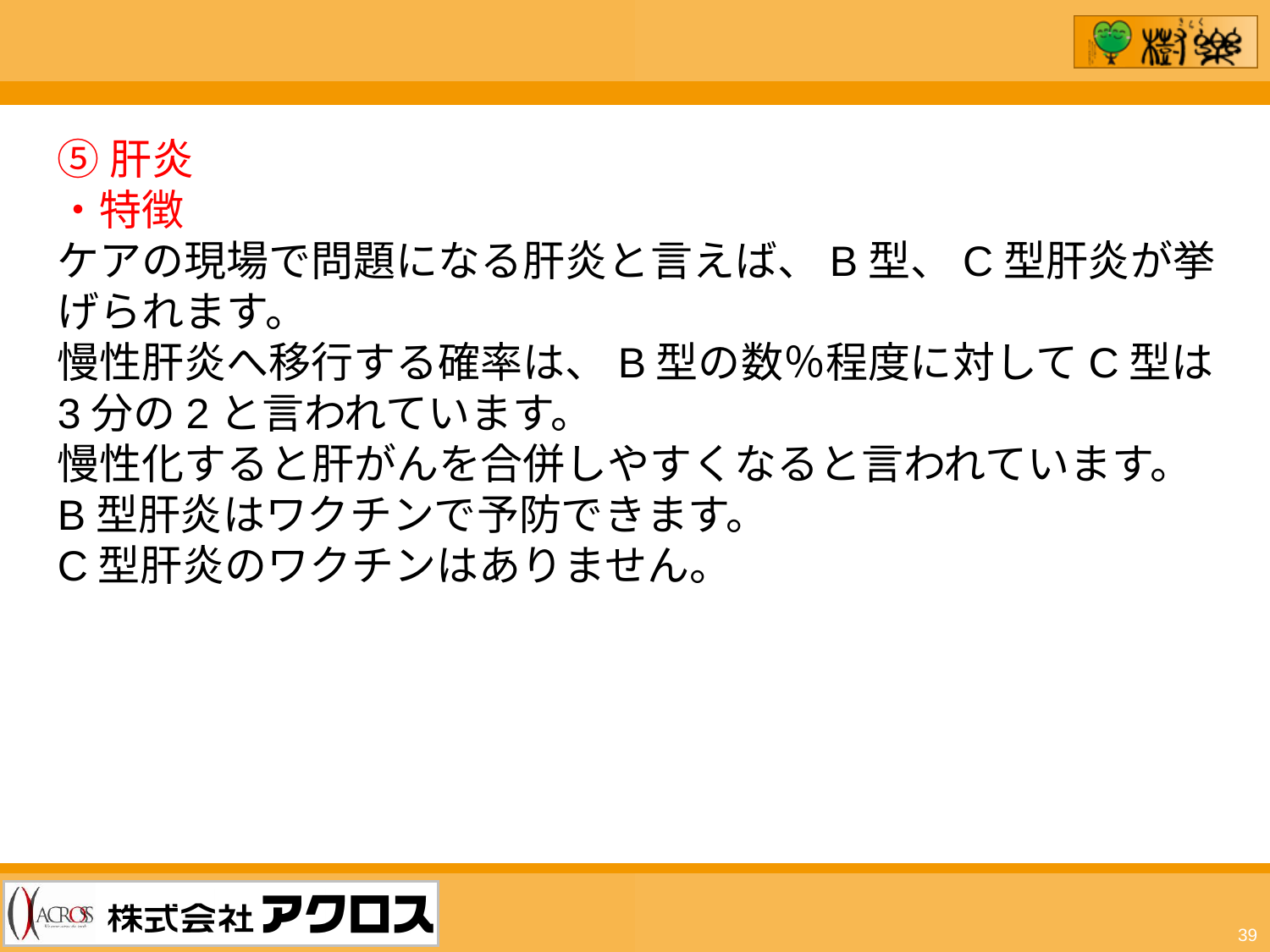

⑤肝炎
・特徴
ケアの現場で問題になる肝炎と言えば、B型、C型肝炎が挙げられます。
慢性肝炎へ移行する確率は、B型の数％程度に対してC型は3分の2と言われています。
慢性化すると肝がんを合併しやすくなると言われています。
B型肝炎はワクチンで予防できます。
C型肝炎のワクチンはありません。
39